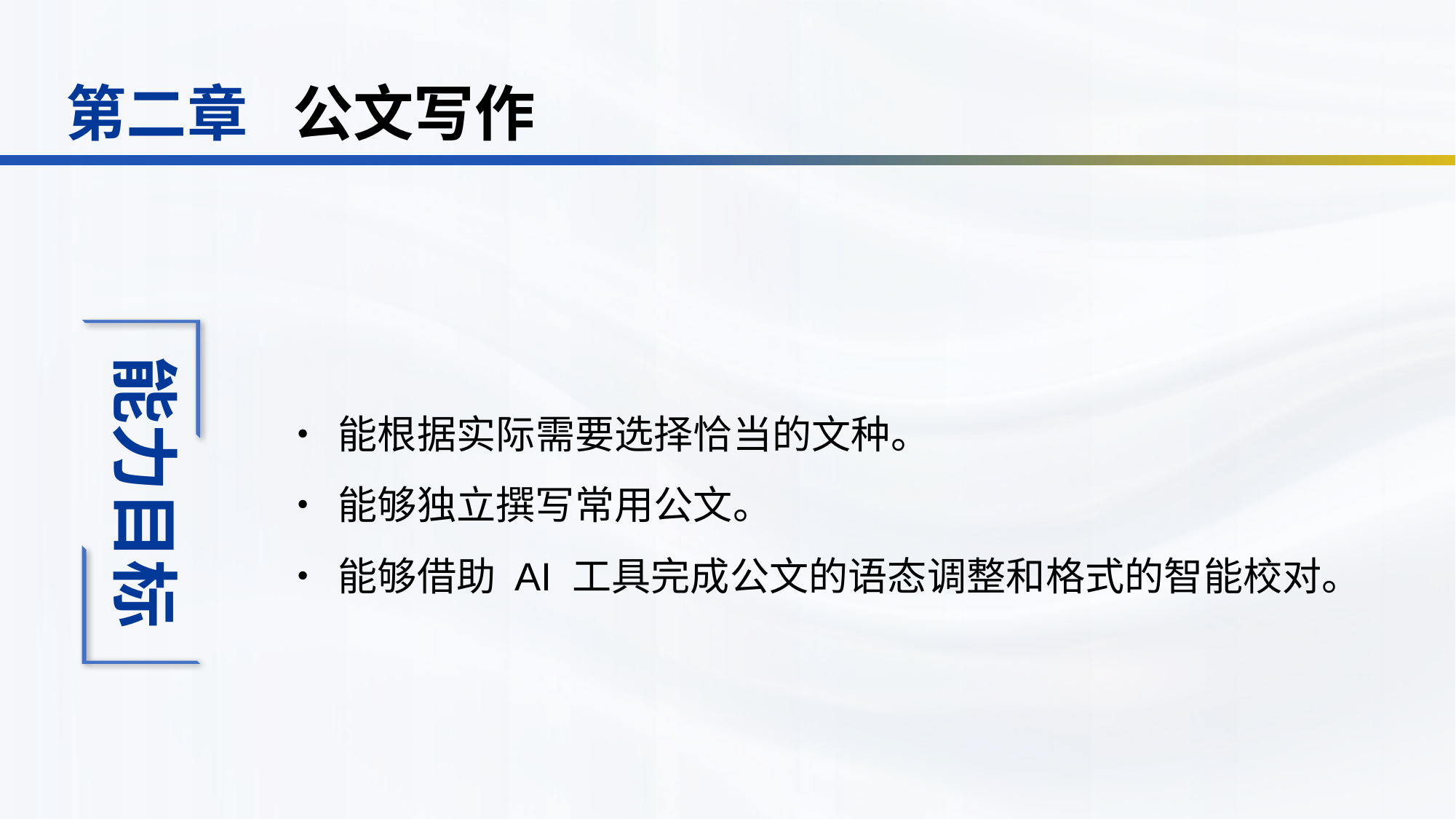

公文写作
第二章
•	能根据实际需要选择恰当的文种。
•	能够独立撰写常用公文。
•	能够借助 AI 工具完成公文的语态调整和格式的智能校对。